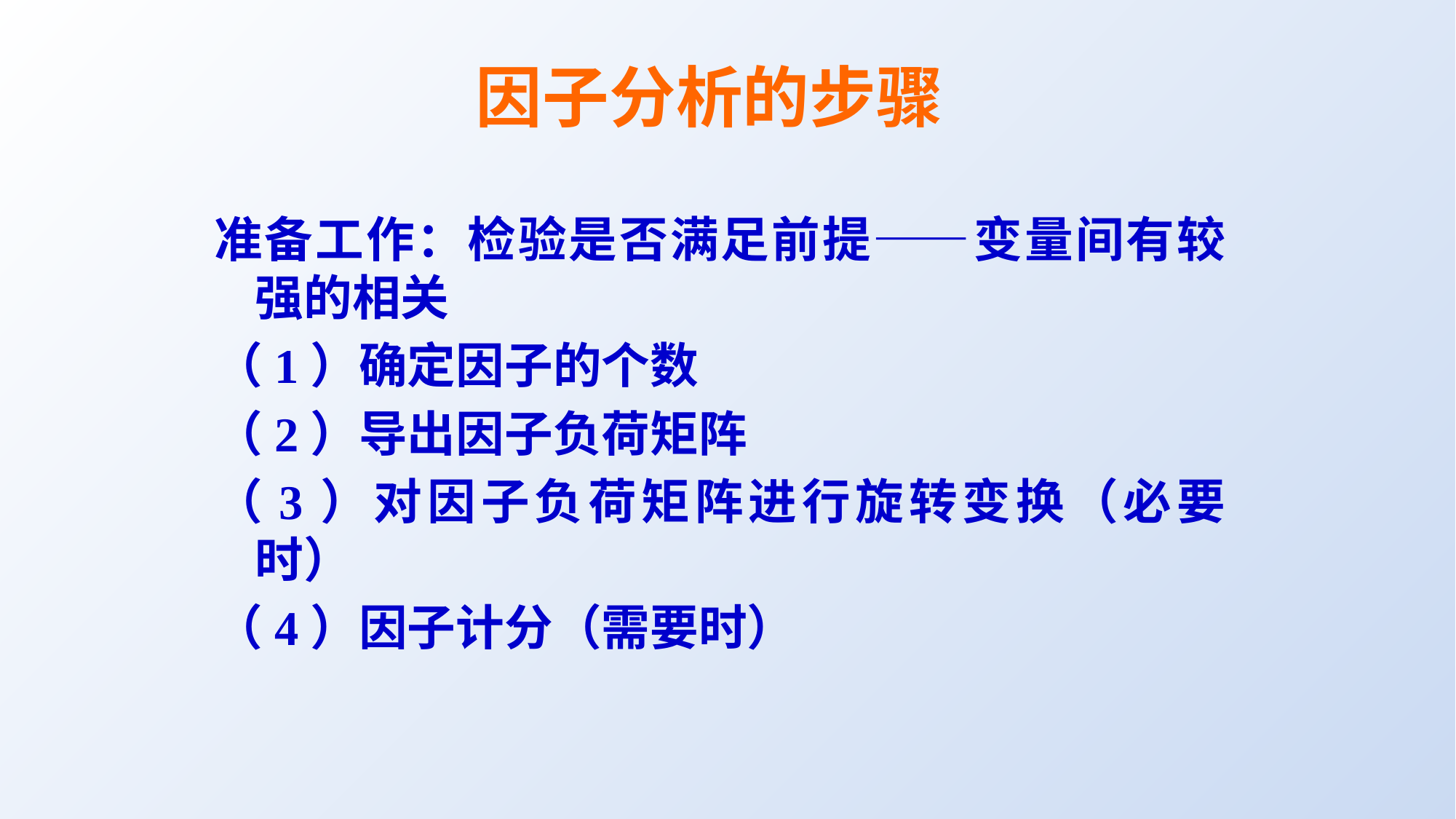

因子分析的步骤
准备工作：检验是否满足前提——变量间有较强的相关
（1）确定因子的个数
（2）导出因子负荷矩阵
（3）对因子负荷矩阵进行旋转变换（必要时）
（4）因子计分（需要时）